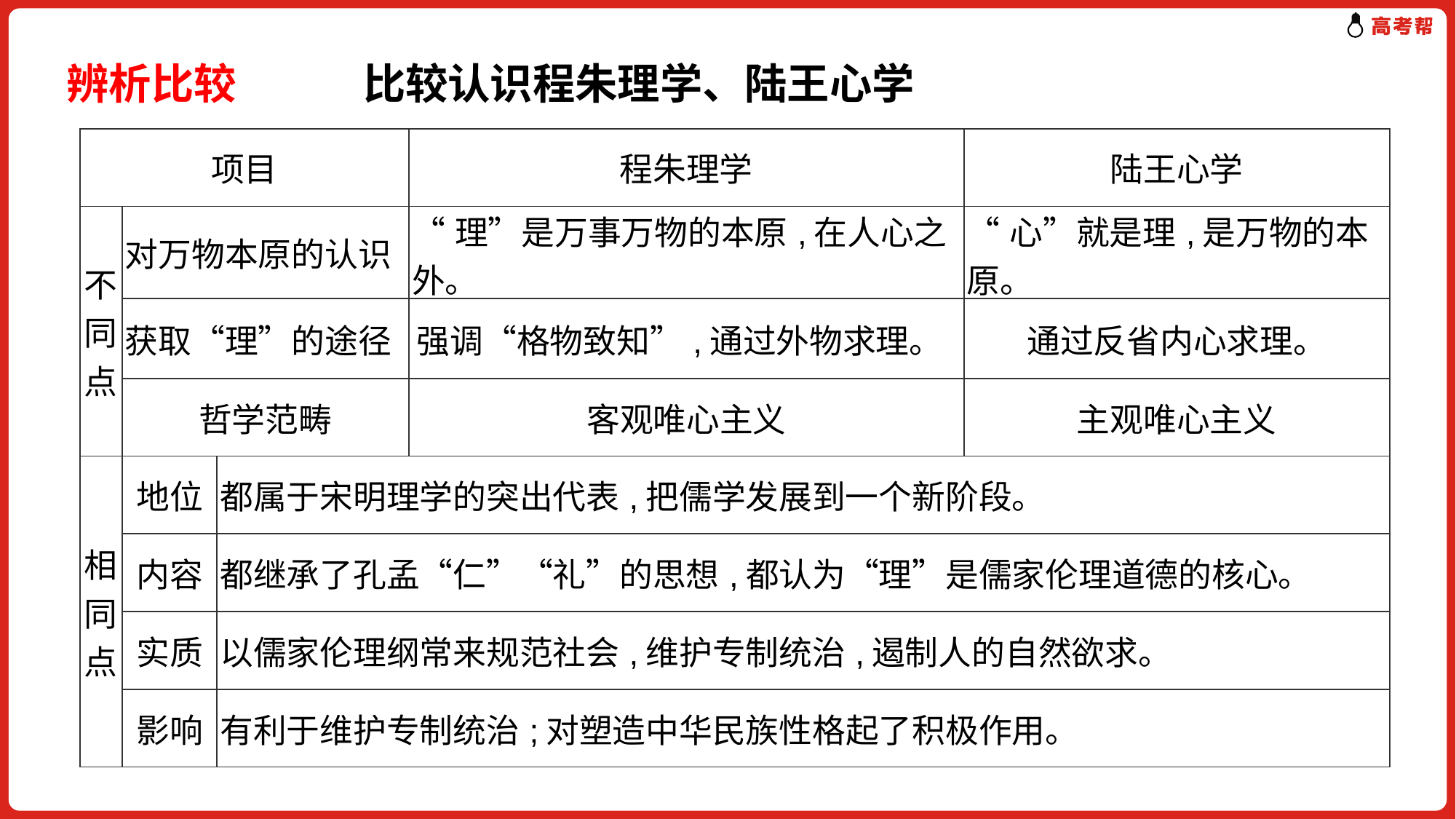

辨析比较　　　比较认识程朱理学、陆王心学
| 项目 |  |  | 程朱理学 | 陆王心学 |
| --- | --- | --- | --- | --- |
| 不同点 | 对万物本原的认识 |  | “理”是万事万物的本原,在人心之外。 | “心”就是理,是万物的本原。 |
|  | 获取“理”的途径 |  | 强调“格物致知”,通过外物求理。 | 通过反省内心求理。 |
|  | 哲学范畴 |  | 客观唯心主义 | 主观唯心主义 |
| 相同点 | 地位 | 都属于宋明理学的突出代表,把儒学发展到一个新阶段。 |  |  |
|  | 内容 | 都继承了孔孟“仁”“礼”的思想,都认为“理”是儒家伦理道德的核心。 |  |  |
|  | 实质 | 以儒家伦理纲常来规范社会,维护专制统治,遏制人的自然欲求。 |  |  |
|  | 影响 | 有利于维护专制统治;对塑造中华民族性格起了积极作用。 |  |  |